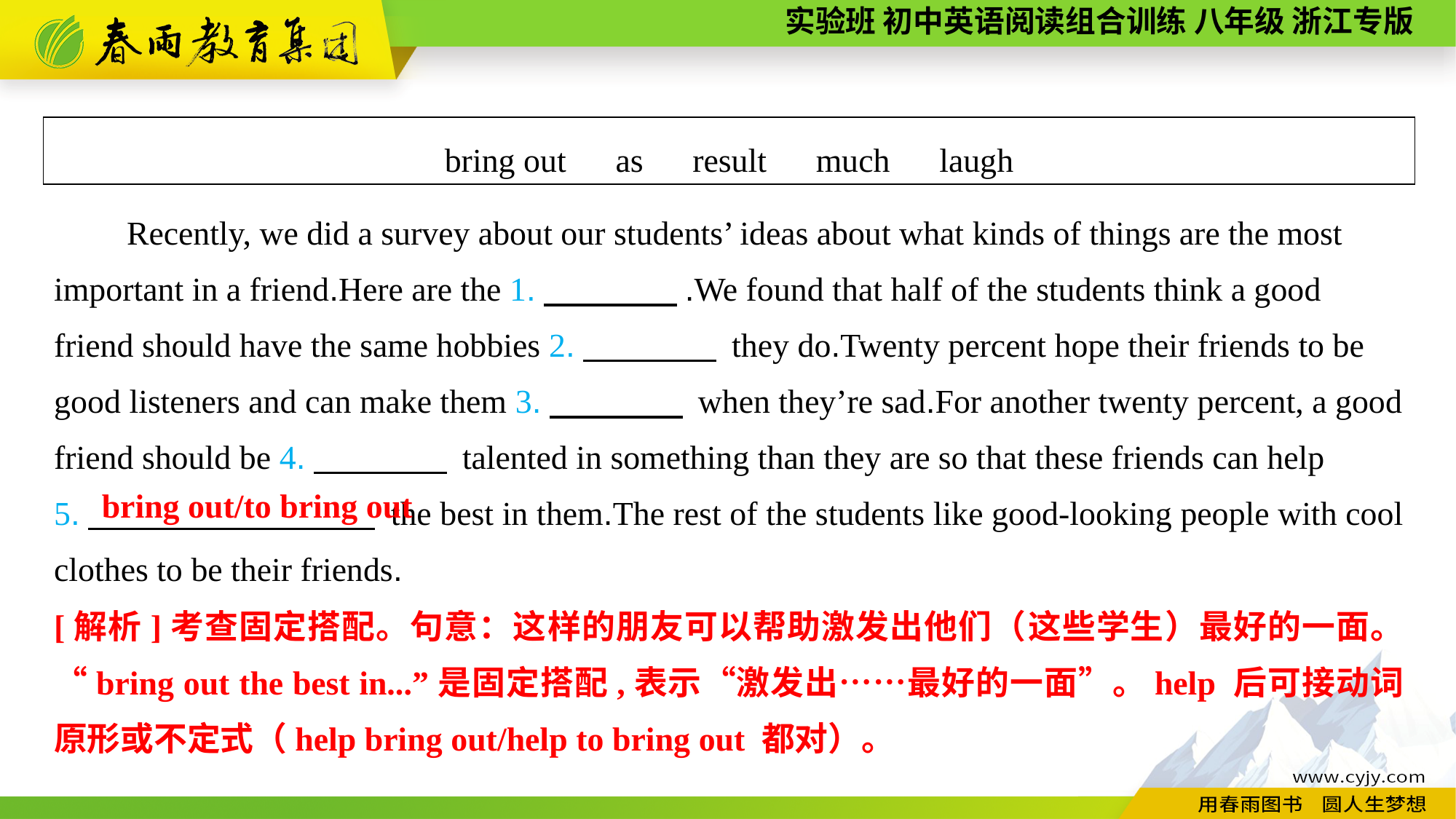

bring out　as　result　much　laugh
Recently, we did a survey about our students’ ideas about what kinds of things are the most important in a friend.Here are the 1.　　　　.We found that half of the students think a good friend should have the same hobbies 2.　　　　 they do.Twenty percent hope their friends to be good listeners and can make them 3.　　　　 when they’re sad.For another twenty percent, a good friend should be 4.　　　　 talented in something than they are so that these friends can help
5.　　                    　　 the best in them.The rest of the students like good-looking people with cool clothes to be their friends.
bring out/to bring out
[解析]考查固定搭配。句意：这样的朋友可以帮助激发出他们（这些学生）最好的一面。“bring out the best in...”是固定搭配,表示“激发出……最好的一面”。help 后可接动词原形或不定式（help bring out/help to bring out 都对）。